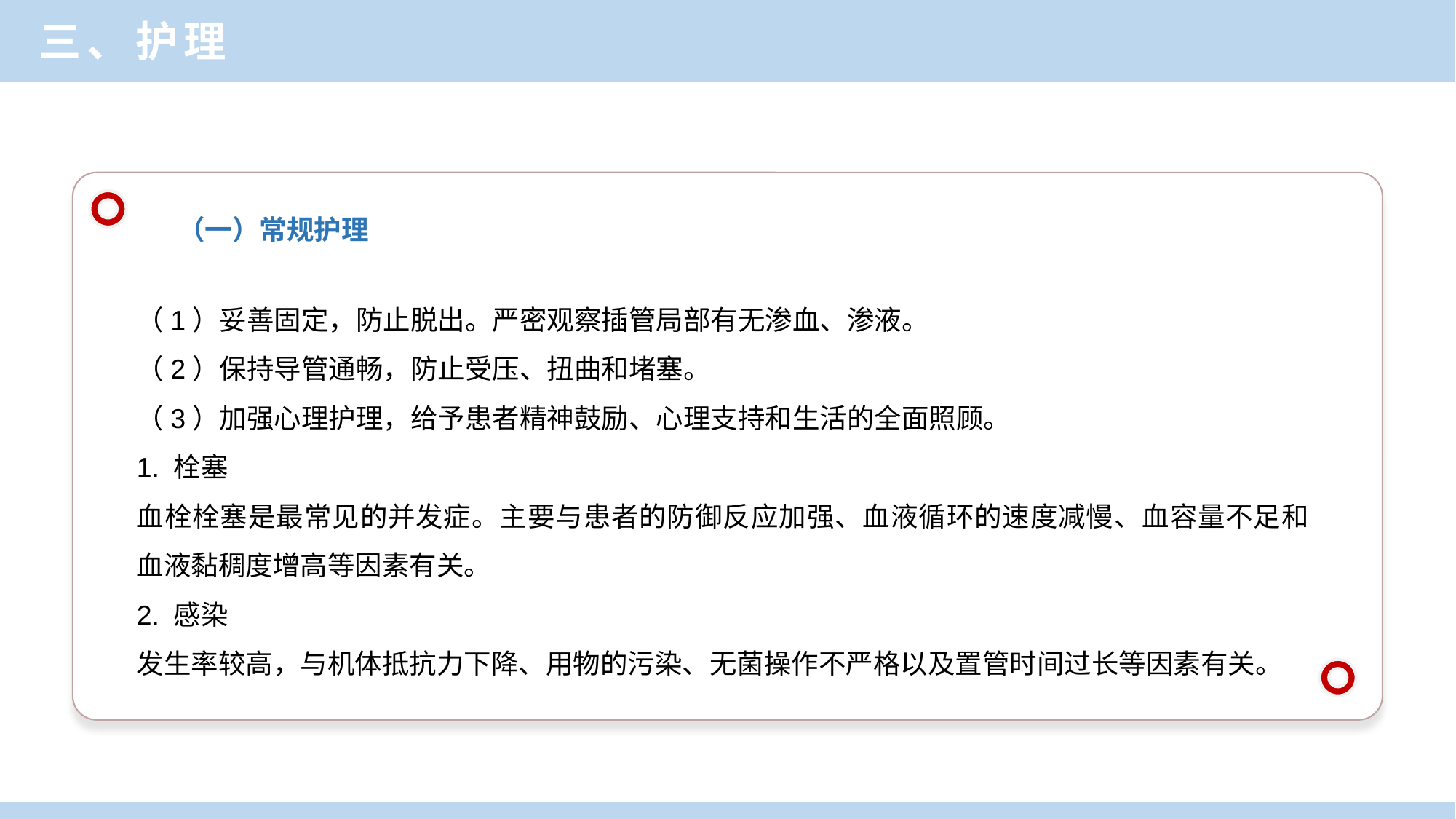

三、护理

（一）常规护理
（1）妥善固定，防止脱出。严密观察插管局部有无渗血、渗液。
（2）保持导管通畅，防止受压、扭曲和堵塞。
（3）加强心理护理，给予患者精神鼓励、心理支持和生活的全面照顾。
1. 栓塞
血栓栓塞是最常见的并发症。主要与患者的防御反应加强、血液循环的速度减慢、血容量不足和血液黏稠度增高等因素有关。
2. 感染
发生率较高，与机体抵抗力下降、用物的污染、无菌操作不严格以及置管时间过长等因素有关。